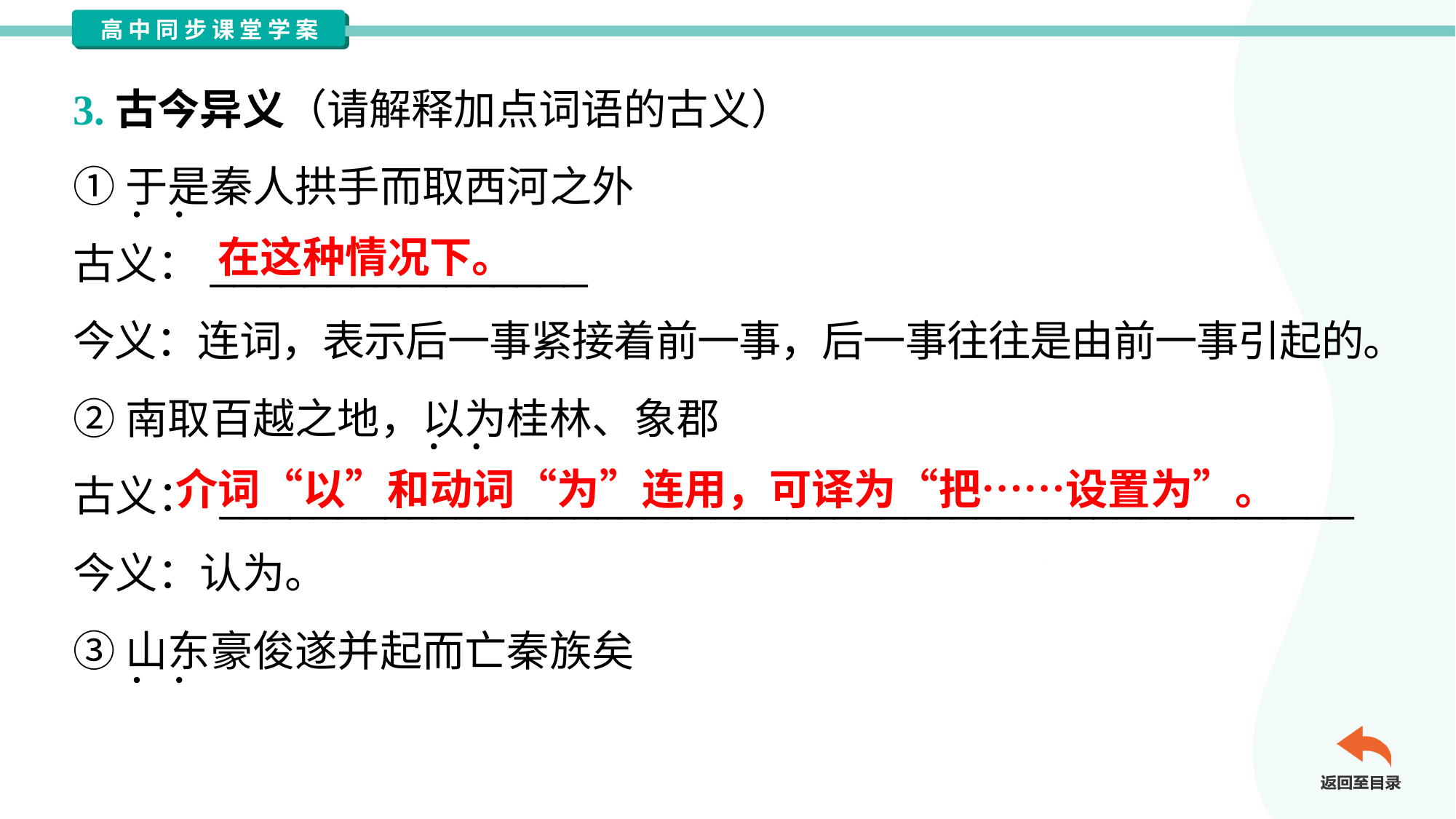

3.古今异义（请解释加点词语的古义）
①于是秦人拱手而取西河之外
古义：________________
今义：连词，表示后一事紧接着前一事，后一事往往是由前一事引起的。
②南取百越之地，以为桂林、象郡
古义： ________________________________________________
今义：认为。
③山东豪俊遂并起而亡秦族矣

在这种情况下。

介词“以”和动词“为”连用，可译为“把……设置为”。